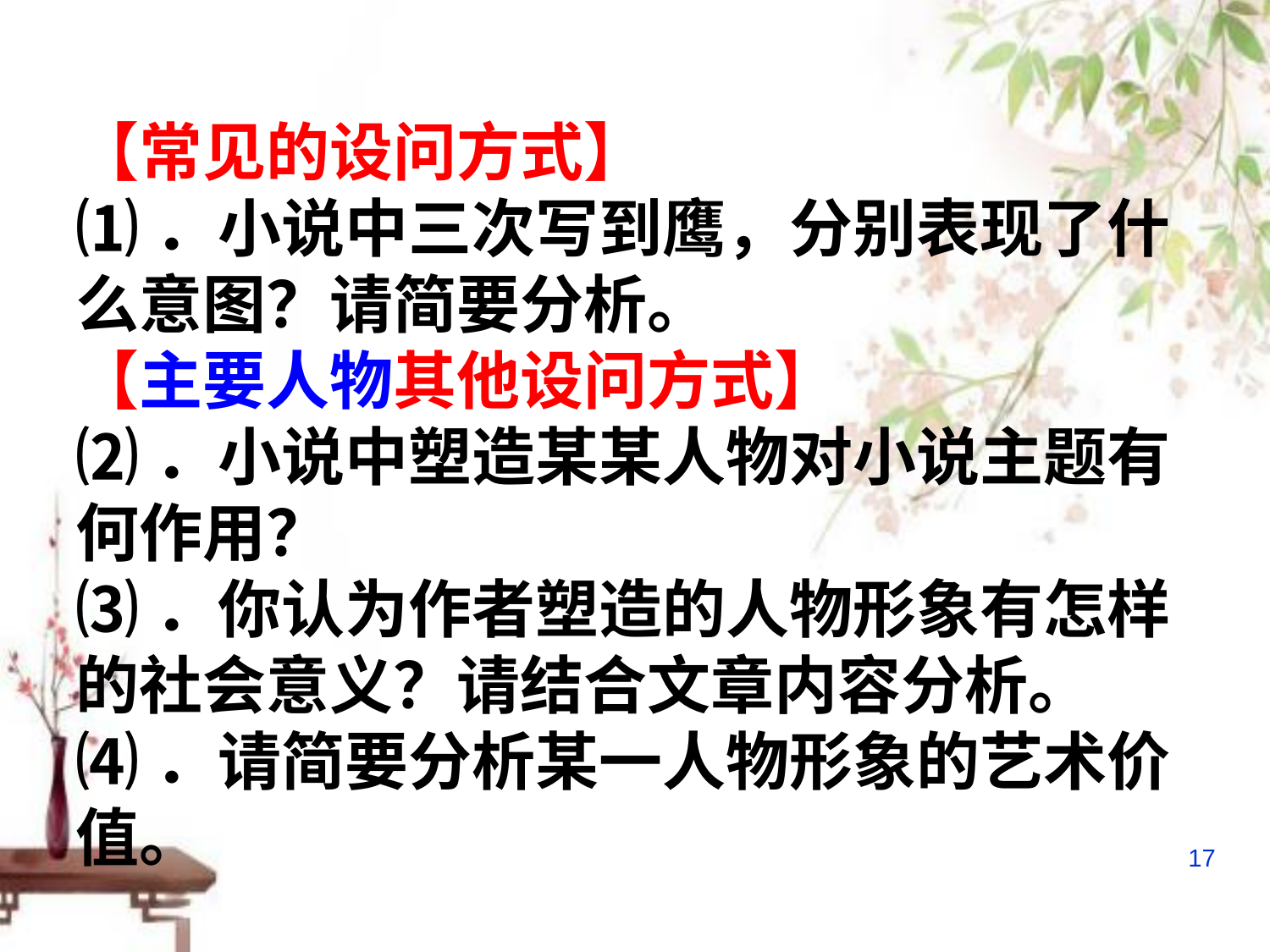

【常见的设问方式】
⑴．小说中三次写到鹰，分别表现了什么意图？请简要分析。
【主要人物其他设问方式】
⑵．小说中塑造某某人物对小说主题有何作用？
⑶．你认为作者塑造的人物形象有怎样的社会意义？请结合文章内容分析。
⑷．请简要分析某一人物形象的艺术价值。
17